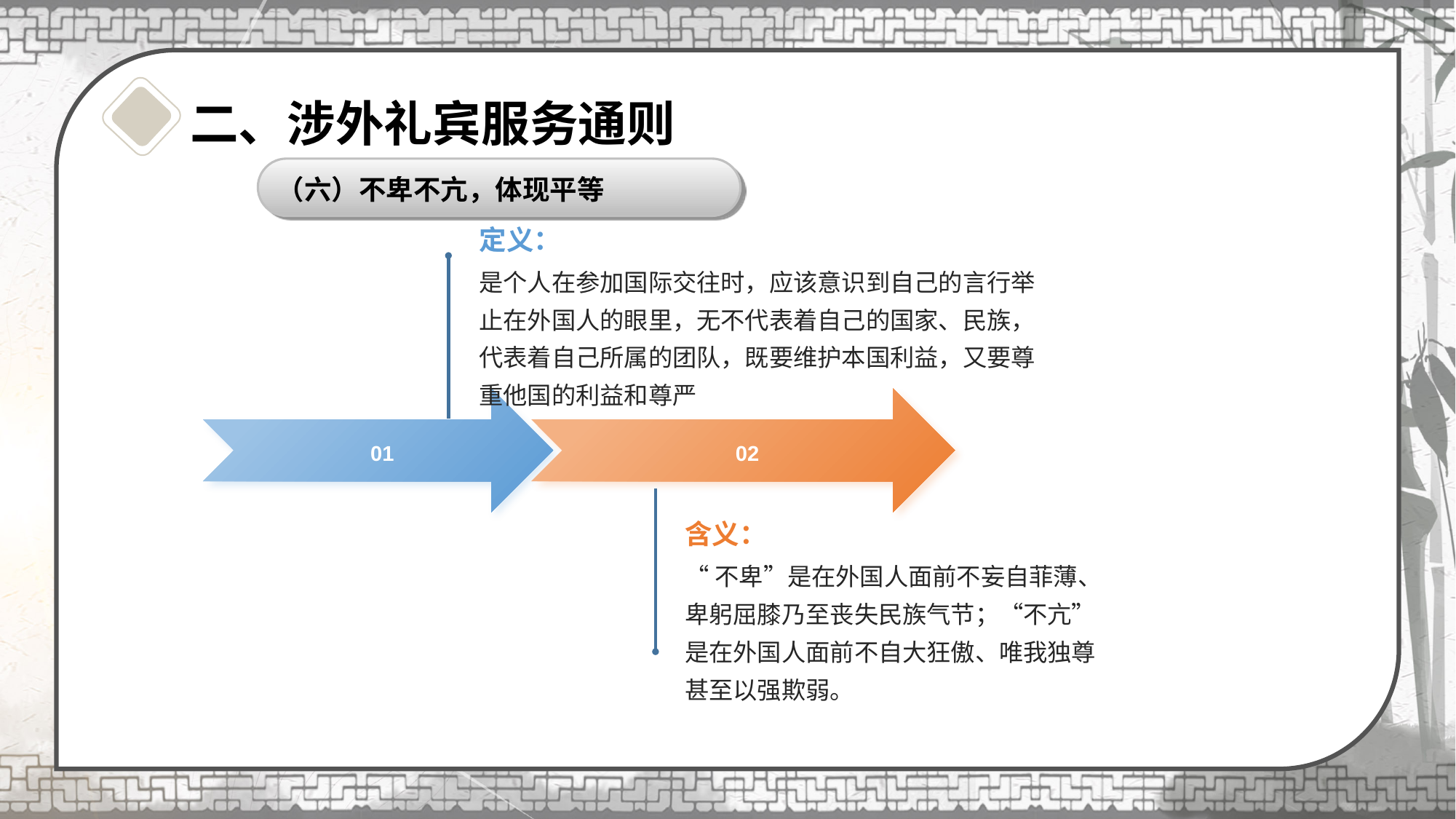

# 二、涉外礼宾服务通则仪
（六）不卑不亢，体现平等
定义：
是个人在参加国际交往时，应该意识到自己的言行举止在外国人的眼里，无不代表着自己的国家、民族，代表着自己所属的团队，既要维护本国利益，又要尊重他国的利益和尊严
01
02
含义：
“不卑”是在外国人面前不妄自菲薄、卑躬屈膝乃至丧失民族气节；“不亢”是在外国人面前不自大狂傲、唯我独尊甚至以强欺弱。